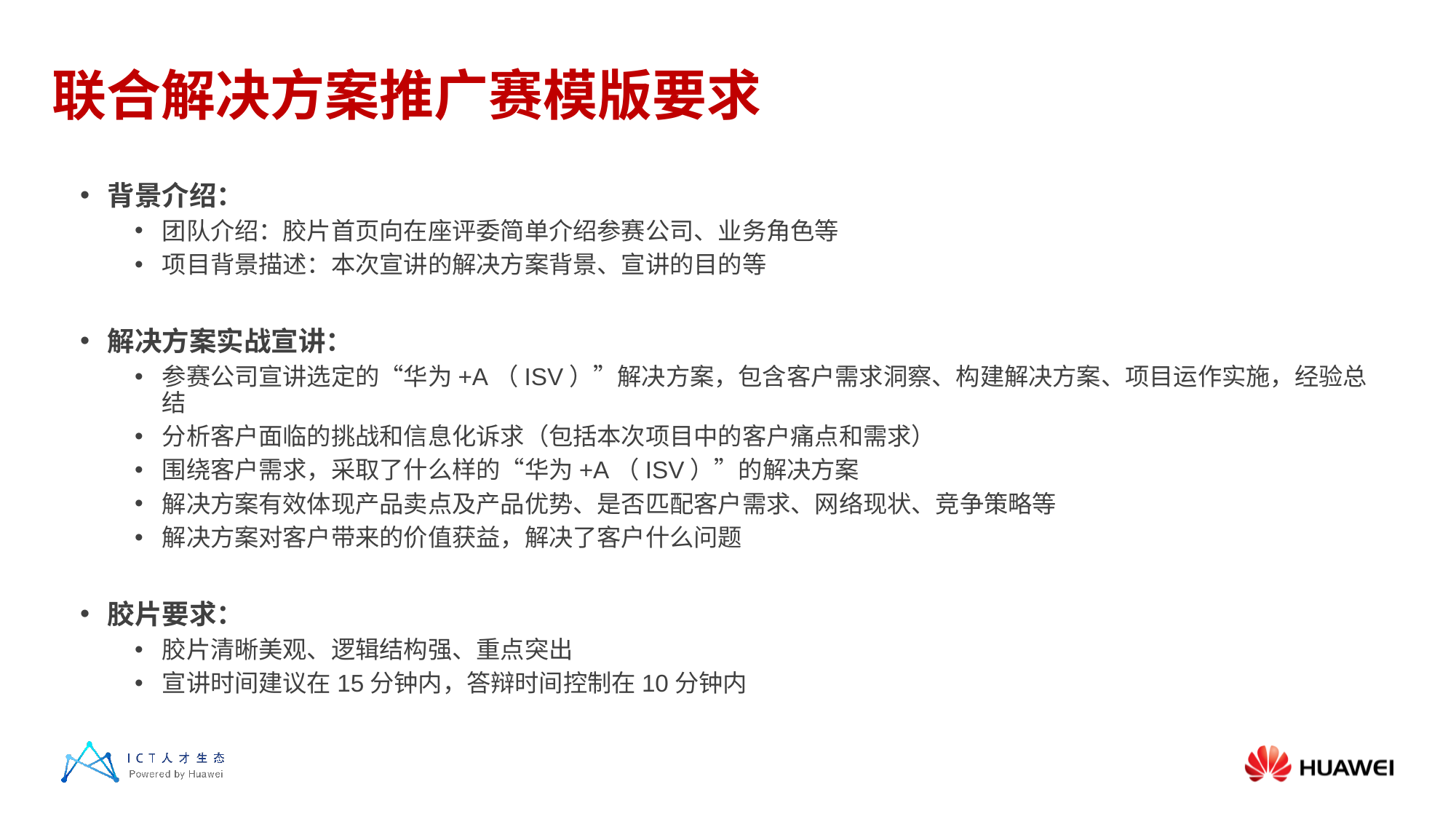

# 联合解决方案推广赛模版要求
背景介绍：
团队介绍：胶片首页向在座评委简单介绍参赛公司、业务角色等
项目背景描述：本次宣讲的解决方案背景、宣讲的目的等

解决方案实战宣讲：
参赛公司宣讲选定的“华为+A（ISV）”解决方案，包含客户需求洞察、构建解决方案、项目运作实施，经验总结
分析客户面临的挑战和信息化诉求（包括本次项目中的客户痛点和需求）
围绕客户需求，采取了什么样的“华为+A（ISV）”的解决方案
解决方案有效体现产品卖点及产品优势、是否匹配客户需求、网络现状、竞争策略等
解决方案对客户带来的价值获益，解决了客户什么问题

胶片要求：
胶片清晰美观、逻辑结构强、重点突出
宣讲时间建议在15分钟内，答辩时间控制在10分钟内